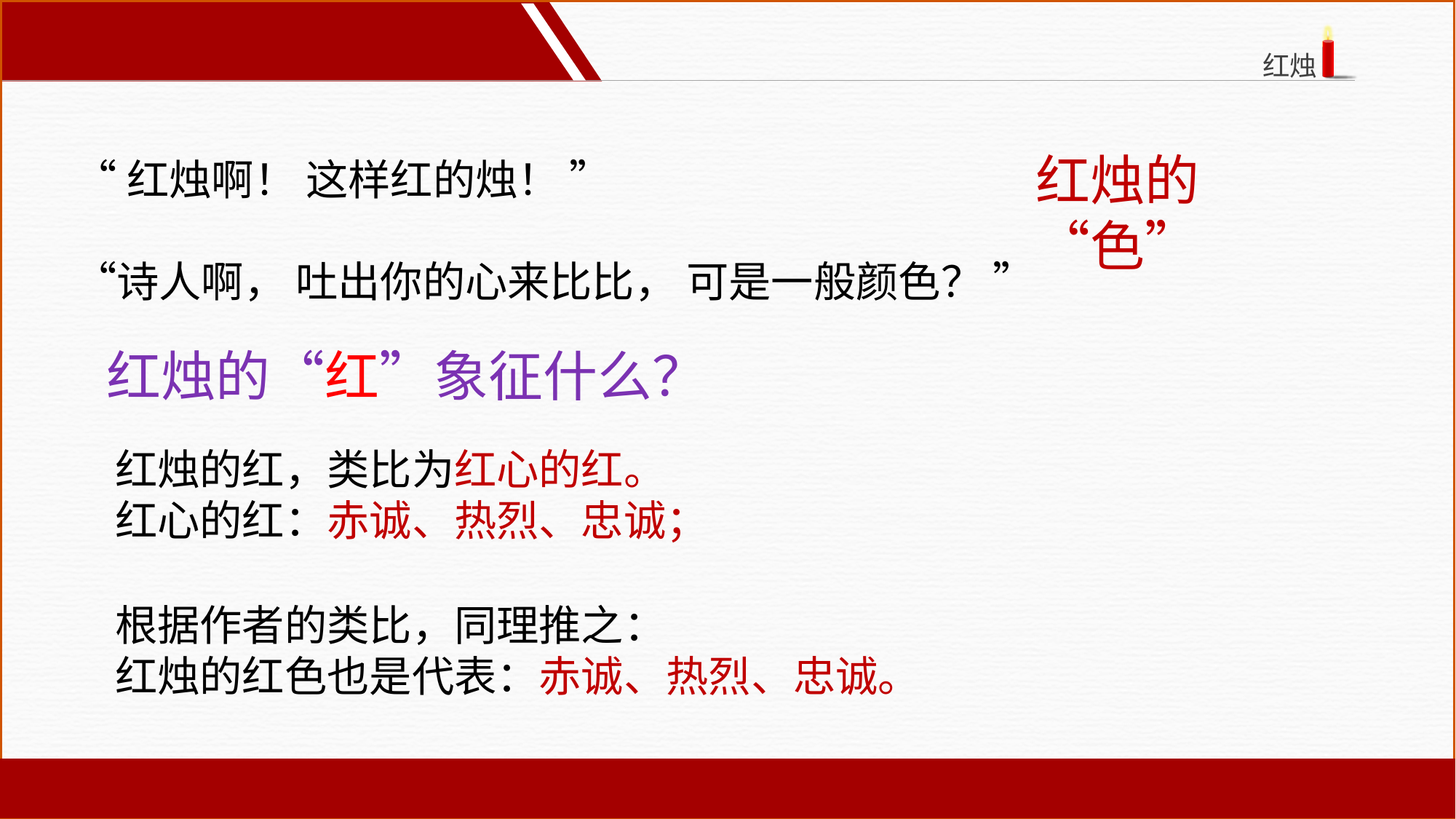

“红烛啊！ 这样红的烛！ ”
“诗人啊， 吐出你的心来比比， 可是一般颜色？ ”
红烛的“色”
红烛的“红”象征什么？
红烛的红，类比为红心的红。
红心的红：赤诚、热烈、忠诚；
根据作者的类比，同理推之：
红烛的红色也是代表：赤诚、热烈、忠诚。